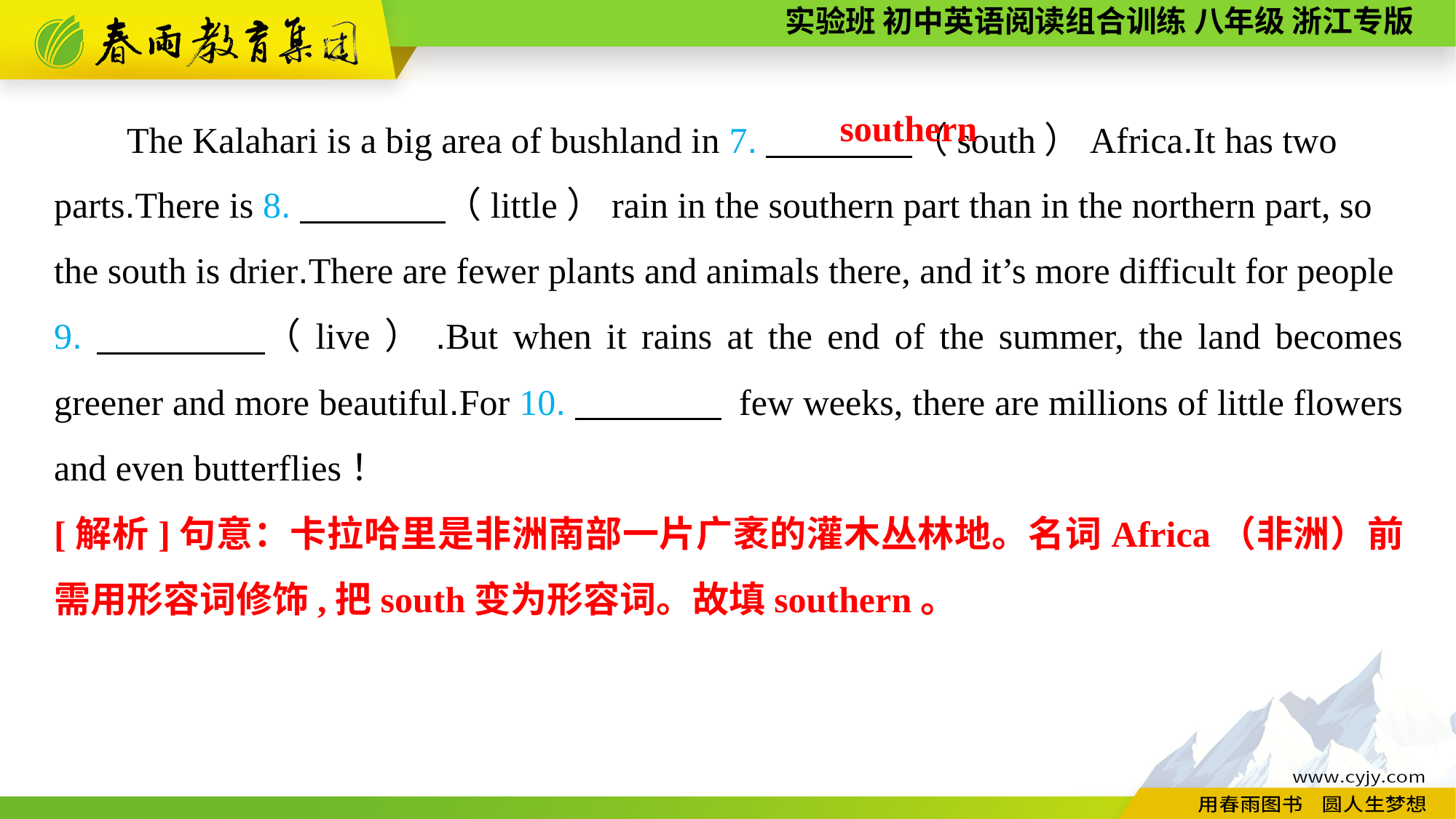

The Kalahari is a big area of bushland in 7.　　　　（south）Africa.It has two parts.There is 8.　　　　（little）rain in the southern part than in the northern part, so the south is drier.There are fewer plants and animals there, and it’s more difficult for people
9.　　　　（live）.But when it rains at the end of the summer, the land becomes greener and more beautiful.For 10.　　　　 few weeks, there are millions of little flowers and even butterflies！
southern
[解析]句意：卡拉哈里是非洲南部一片广袤的灌木丛林地。名词Africa（非洲）前需用形容词修饰,把south变为形容词。故填southern。